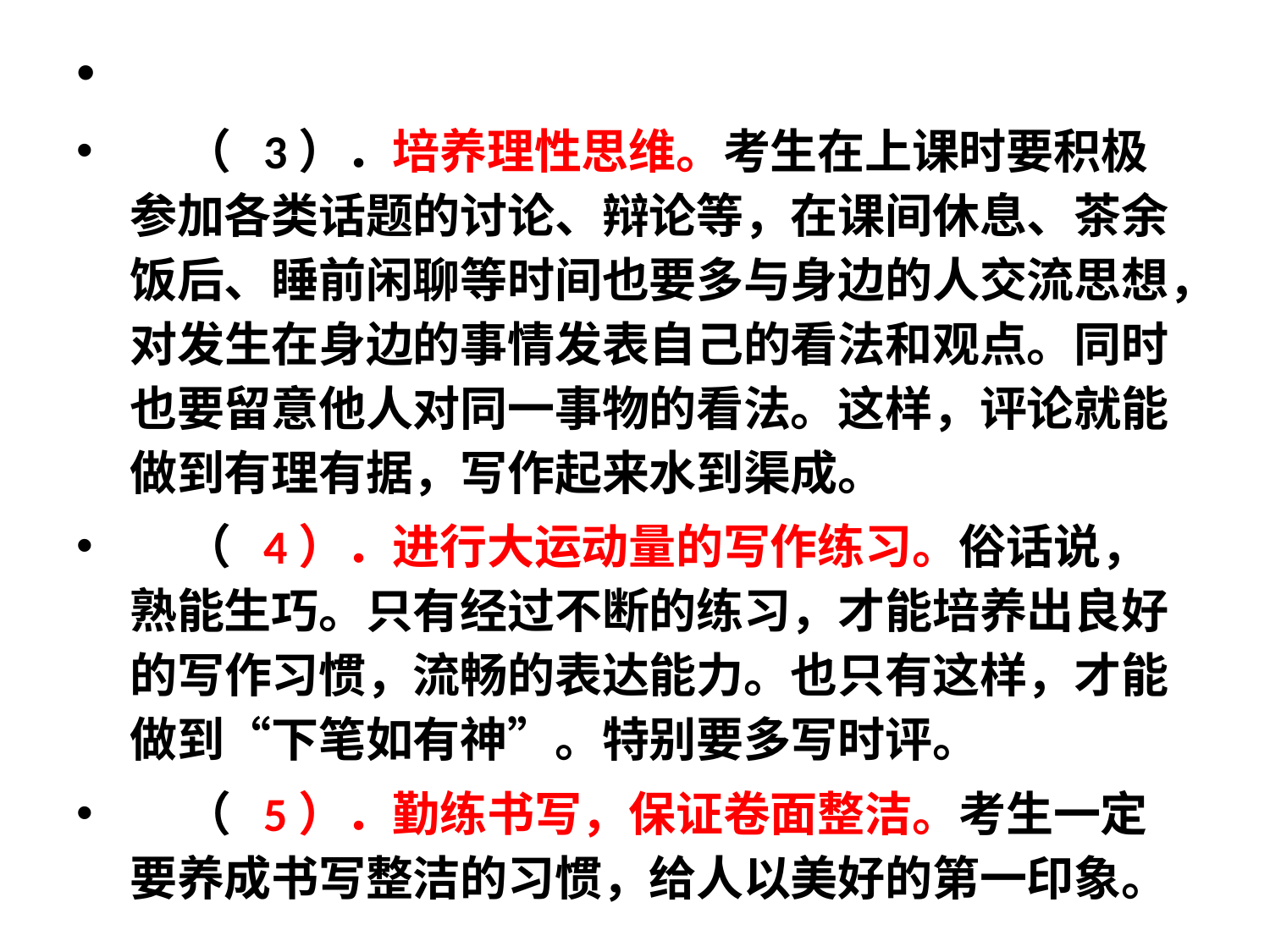

（  3）．培养理性思维。考生在上课时要积极参加各类话题的讨论、辩论等，在课间休息、茶余饭后、睡前闲聊等时间也要多与身边的人交流思想，对发生在身边的事情发表自己的看法和观点。同时也要留意他人对同一事物的看法。这样，评论就能做到有理有据，写作起来水到渠成。
    （  4）．进行大运动量的写作练习。俗话说，熟能生巧。只有经过不断的练习，才能培养出良好的写作习惯，流畅的表达能力。也只有这样，才能做到“下笔如有神”。特别要多写时评。
    （  5）．勤练书写，保证卷面整洁。考生一定要养成书写整洁的习惯，给人以美好的第一印象。